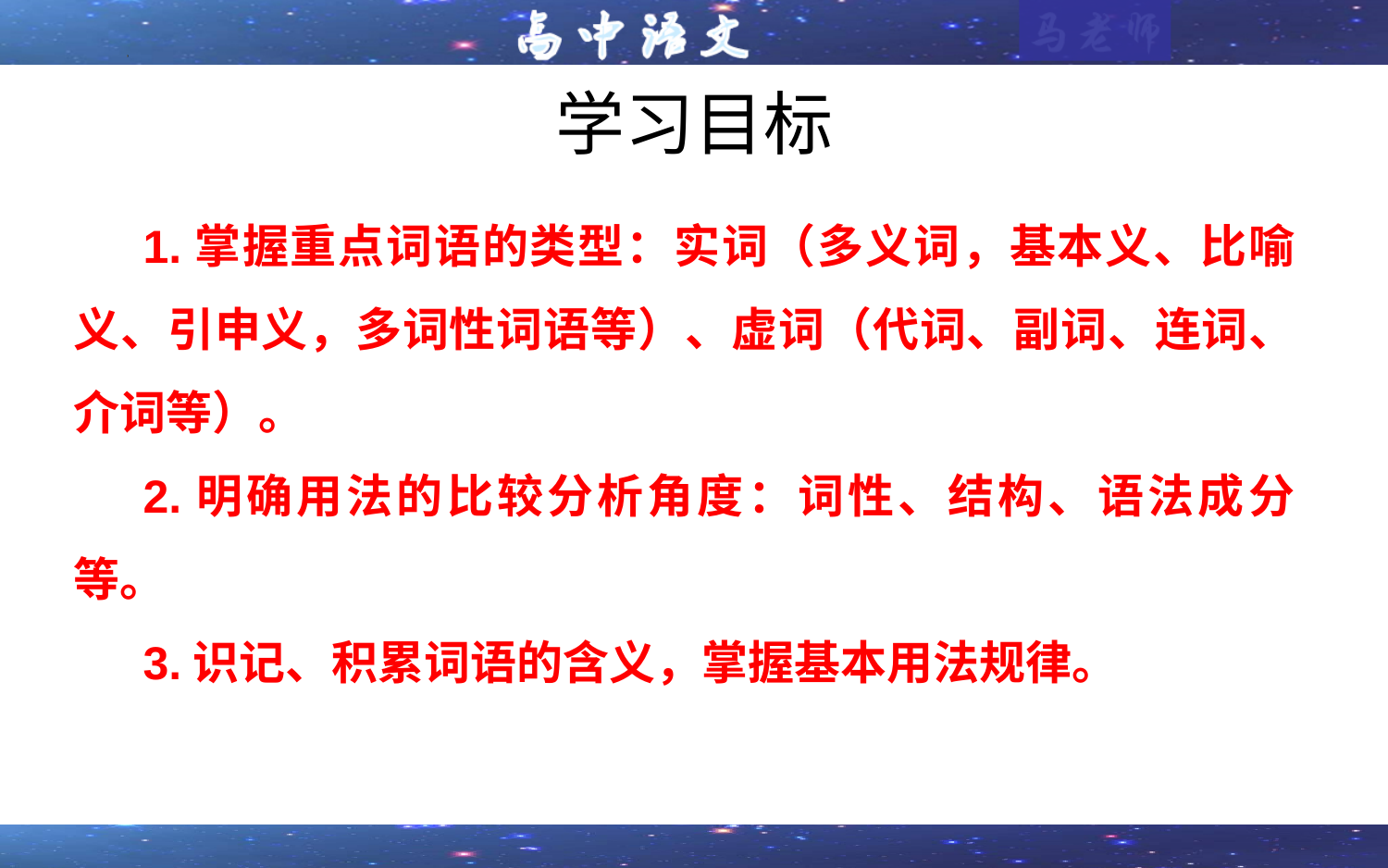

# 学习目标
1.掌握重点词语的类型：实词（多义词，基本义、比喻义、引申义，多词性词语等）、虚词（代词、副词、连词、介词等）。
2.明确用法的比较分析角度：词性、结构、语法成分等。
3.识记、积累词语的含义，掌握基本用法规律。